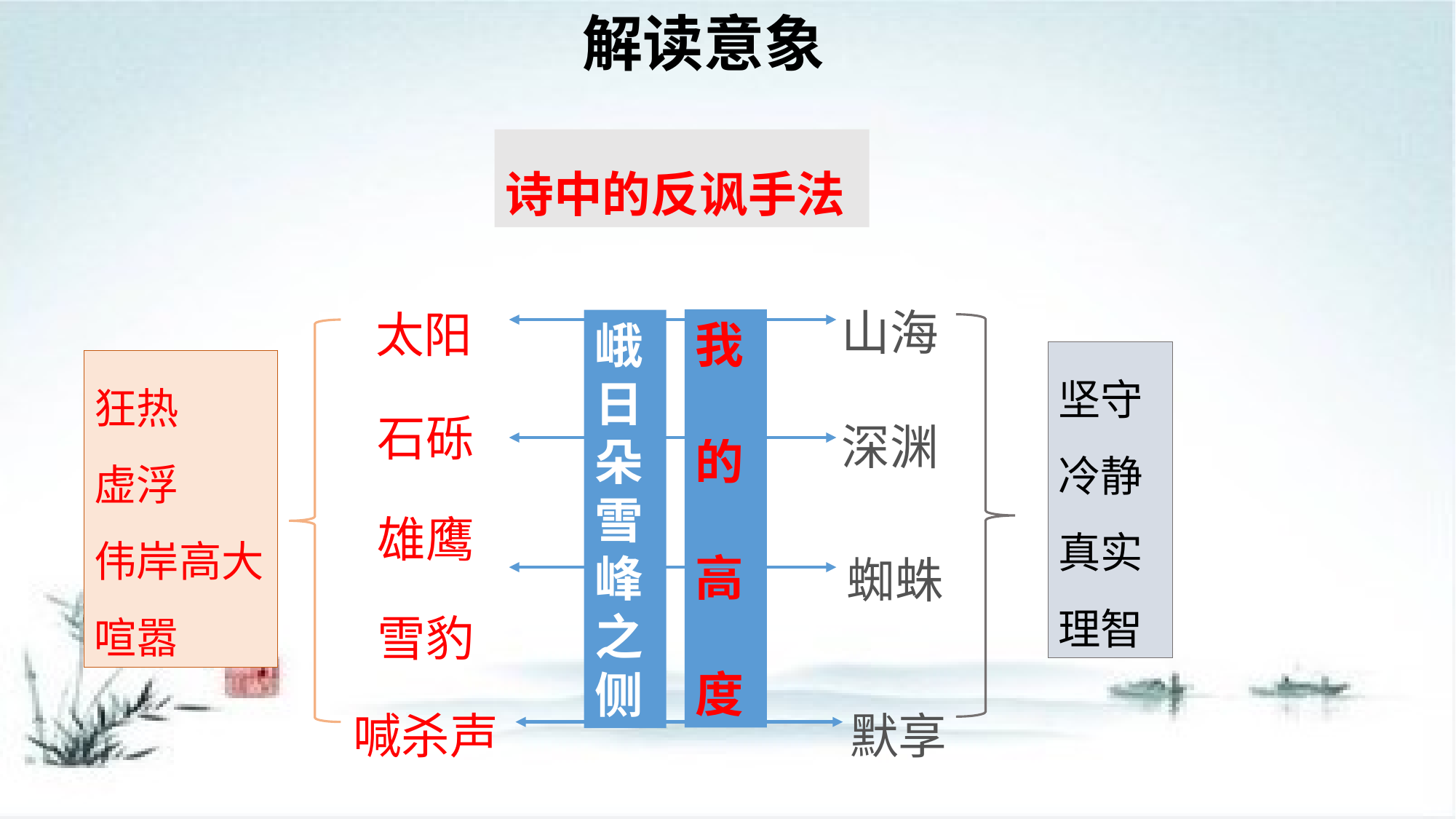

解读意象
诗中的反讽手法
山海
太阳
我

的

高

度
峨日朵雪峰之侧

坚守
冷静
真实
理智
狂热
虚浮
伟岸高大
喧嚣
石砾
深渊
雄鹰
蜘蛛
雪豹
喊杀声
默享